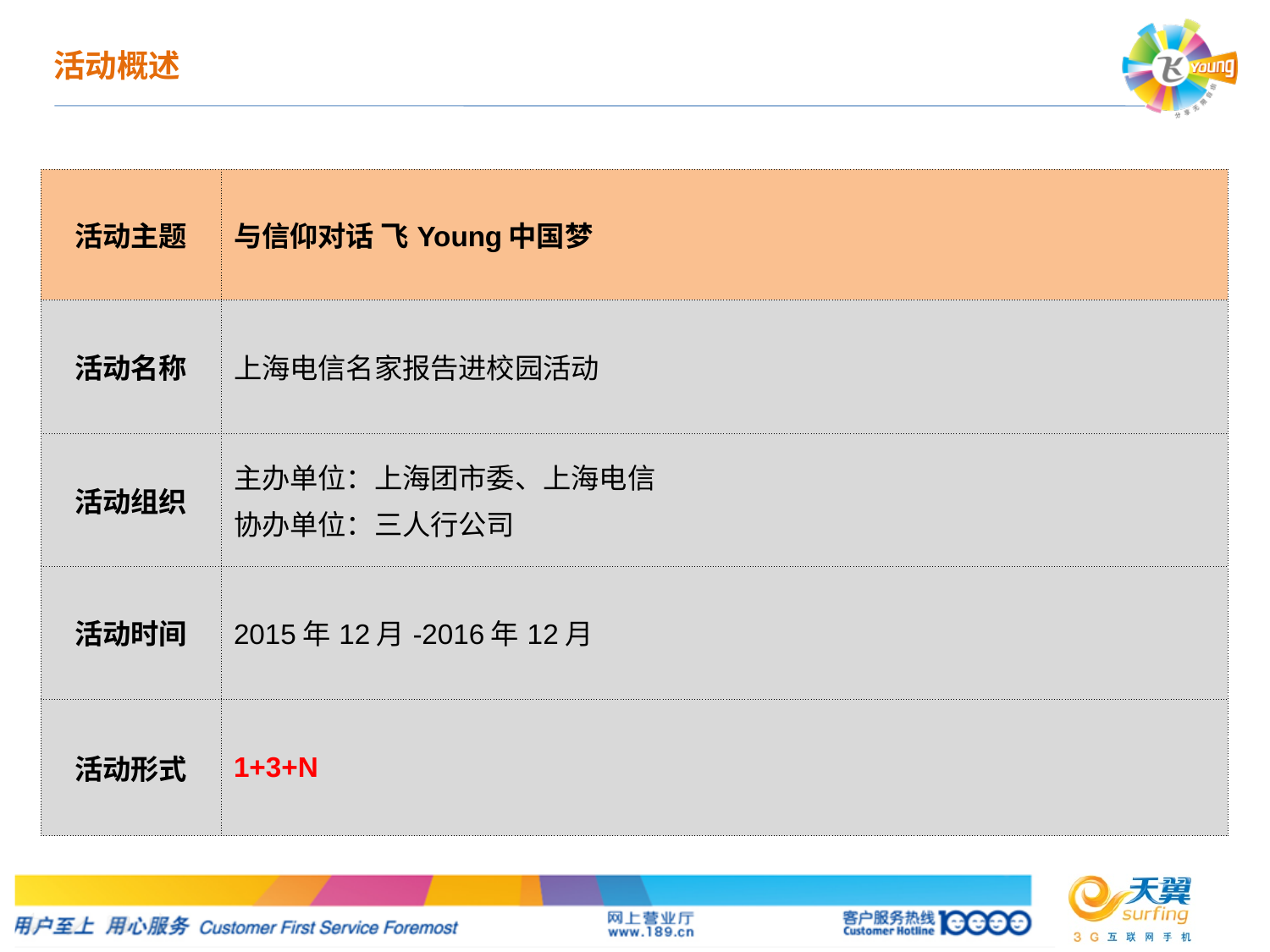

活动概述
| 活动主题 | 与信仰对话 飞Young中国梦 |
| --- | --- |
| 活动名称 | 上海电信名家报告进校园活动 |
| 活动组织 | 主办单位：上海团市委、上海电信 协办单位：三人行公司 |
| 活动时间 | 2015年12月-2016年12月 |
| 活动形式 | 1+3+N |